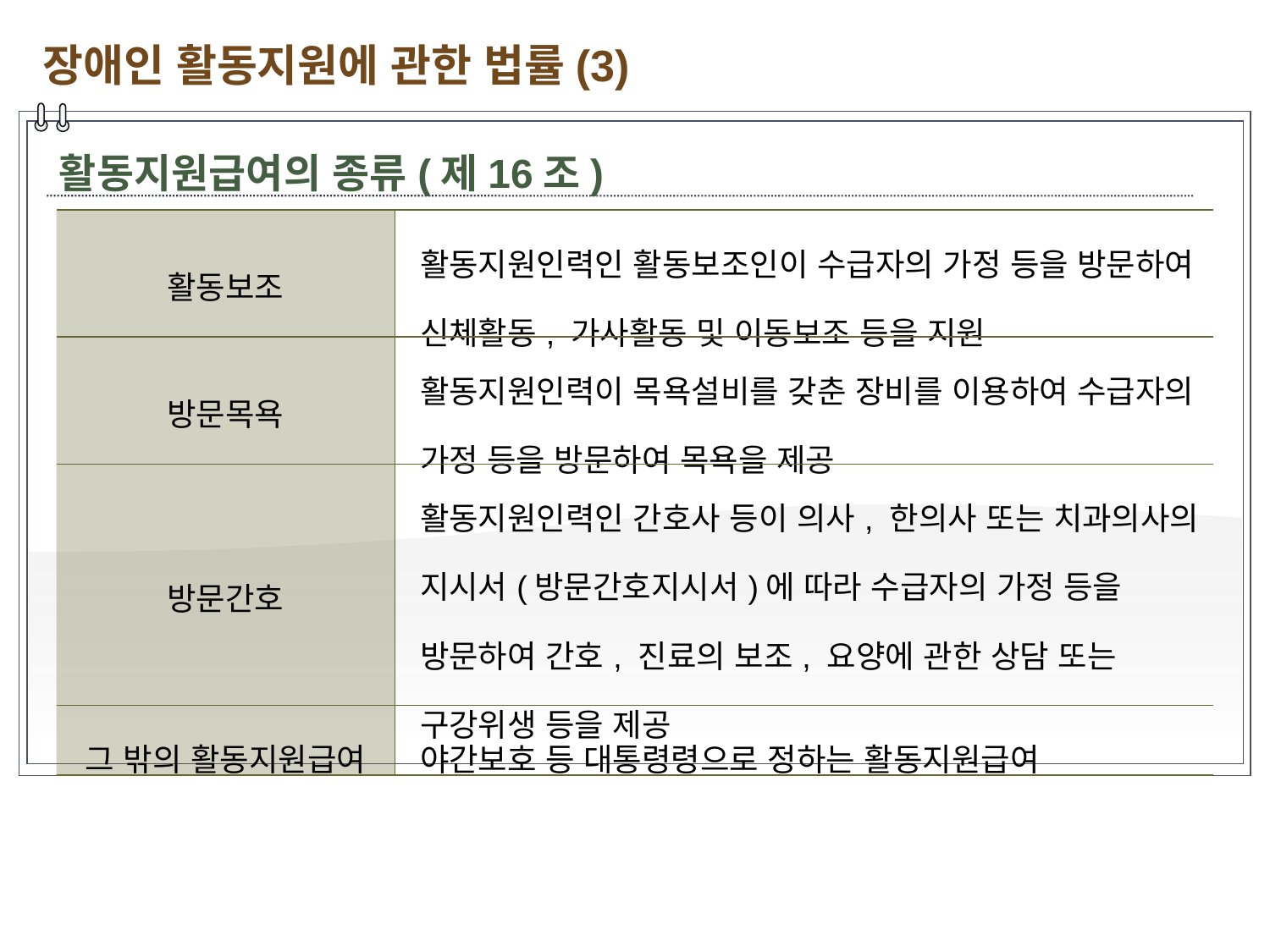

장애인 활동지원에 관한 법률(3)

활동지원급여의 종류(제16조)

| 활동보조 | 활동지원인력인 활동보조인이 수급자의 가정 등을 방문하여 신체활동, 가사활동 및 이동보조 등을 지원 |
| --- | --- |
| 방문목욕 | 활동지원인력이 목욕설비를 갖춘 장비를 이용하여 수급자의 가정 등을 방문하여 목욕을 제공 |
| 방문간호 | 활동지원인력인 간호사 등이 의사, 한의사 또는 치과의사의 지시서(방문간호지시서)에 따라 수급자의 가정 등을 방문하여 간호, 진료의 보조, 요양에 관한 상담 또는 구강위생 등을 제공 |
| 그 밖의 활동지원급여 | 야간보호 등 대통령령으로 정하는 활동지원급여 |